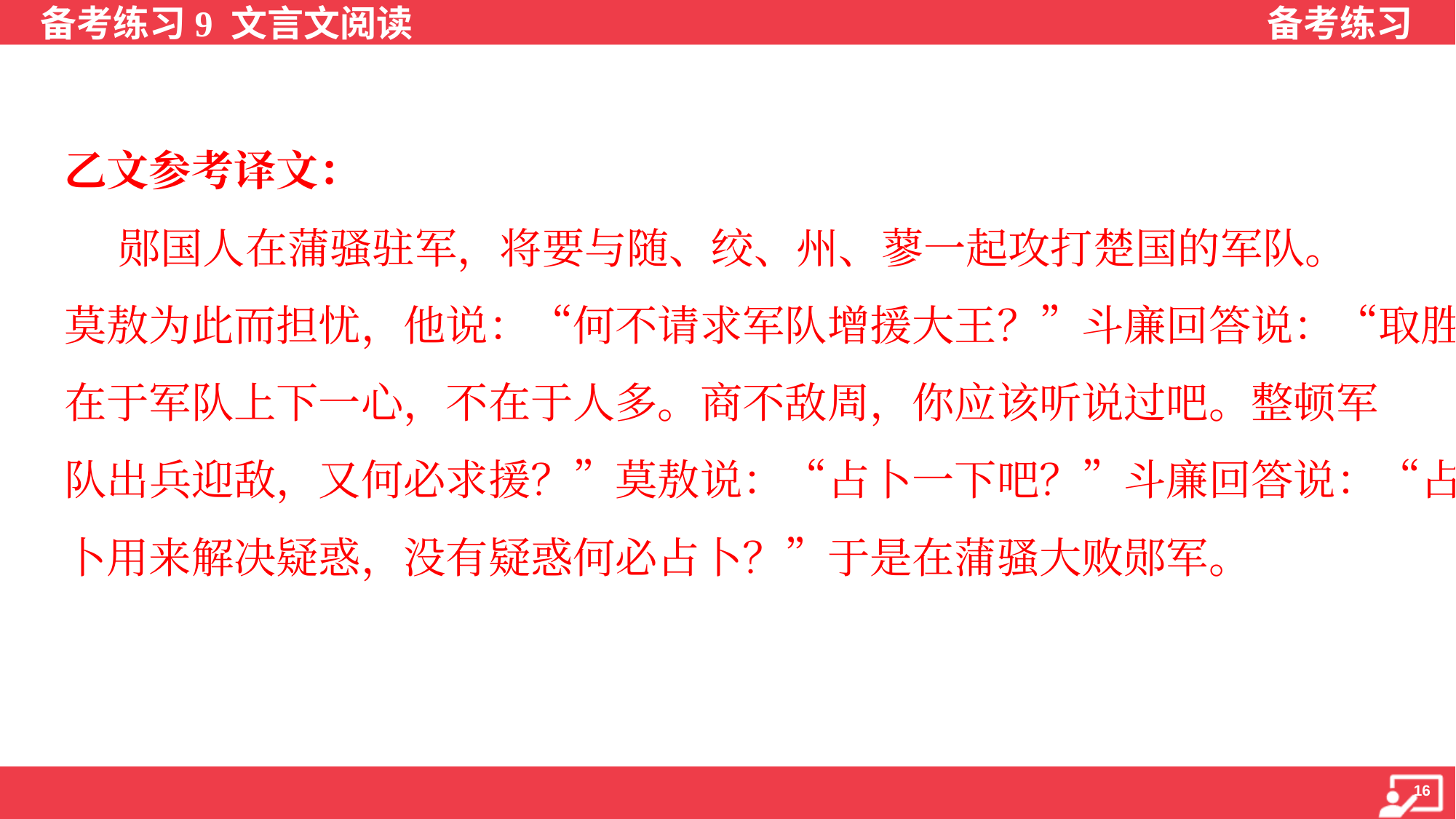

乙文参考译文：
    郧国人在蒲骚驻军，将要与随、绞、州、蓼一起攻打楚国的军队。
莫敖为此而担忧，他说：“何不请求军队增援大王？”斗廉回答说：“取胜
在于军队上下一心，不在于人多。商不敌周，你应该听说过吧。整顿军
队出兵迎敌，又何必求援？”莫敖说：“占卜一下吧？”斗廉回答说：“占
卜用来解决疑惑，没有疑惑何必占卜？”于是在蒲骚大败郧军。